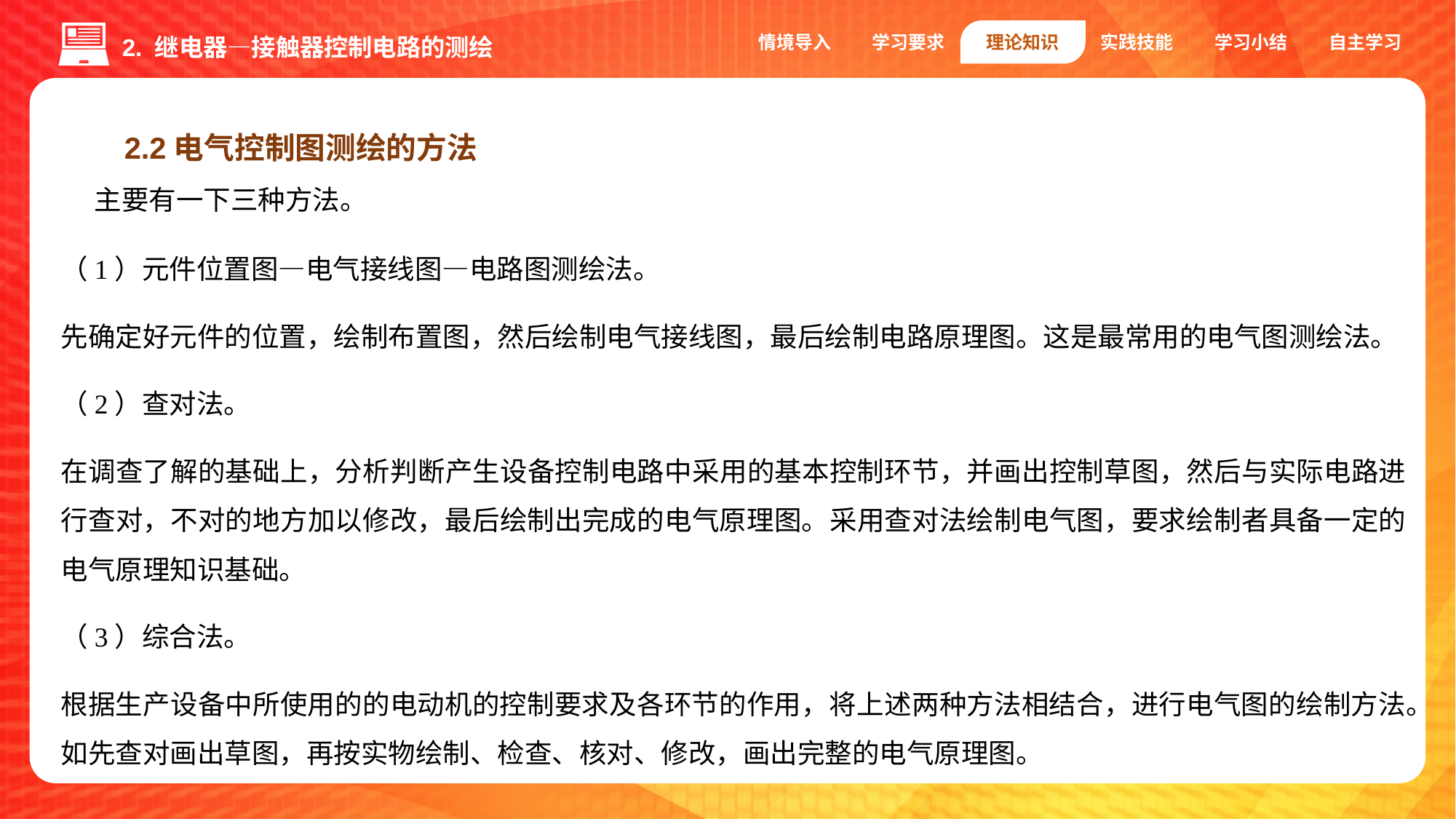

情境导入
学习要求
理论知识
实践技能
学习小结
自主学习

2. 继电器—接触器控制电路的测绘
2.2电气控制图测绘的方法
主要有一下三种方法。

（1）元件位置图—电气接线图—电路图测绘法。
先确定好元件的位置，绘制布置图，然后绘制电气接线图，最后绘制电路原理图。这是最常用的电气图测绘法。
（2）查对法。
在调查了解的基础上，分析判断产生设备控制电路中采用的基本控制环节，并画出控制草图，然后与实际电路进行查对，不对的地方加以修改，最后绘制出完成的电气原理图。采用查对法绘制电气图，要求绘制者具备一定的电气原理知识基础。
（3）综合法。
根据生产设备中所使用的的电动机的控制要求及各环节的作用，将上述两种方法相结合，进行电气图的绘制方法。如先查对画出草图，再按实物绘制、检查、核对、修改，画出完整的电气原理图。